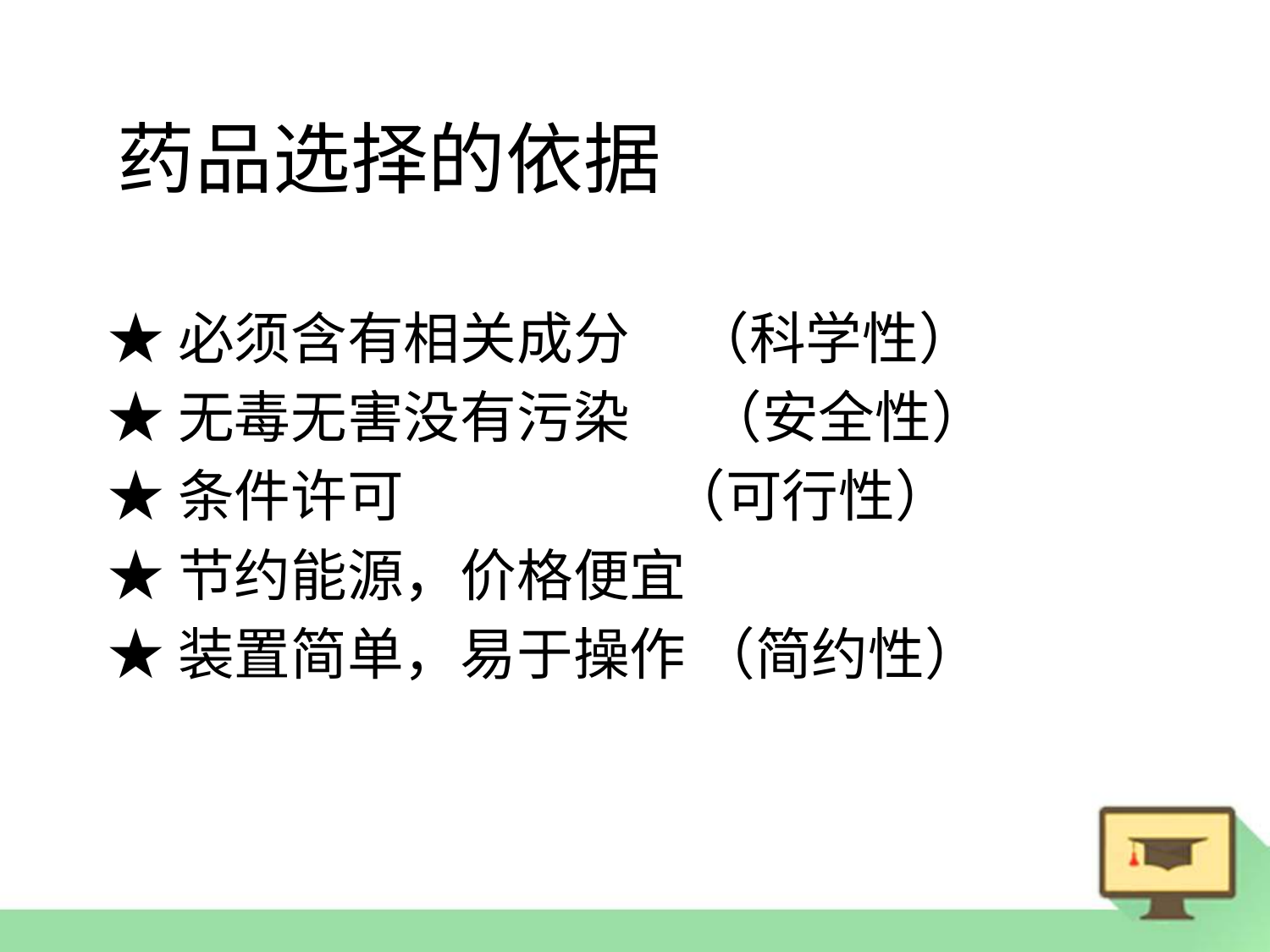

# 药品选择的依据
★必须含有相关成分     （科学性）
★无毒无害没有污染      （安全性）
★条件许可                     （可行性）
★节约能源，价格便宜
★装置简单，易于操作 （简约性）